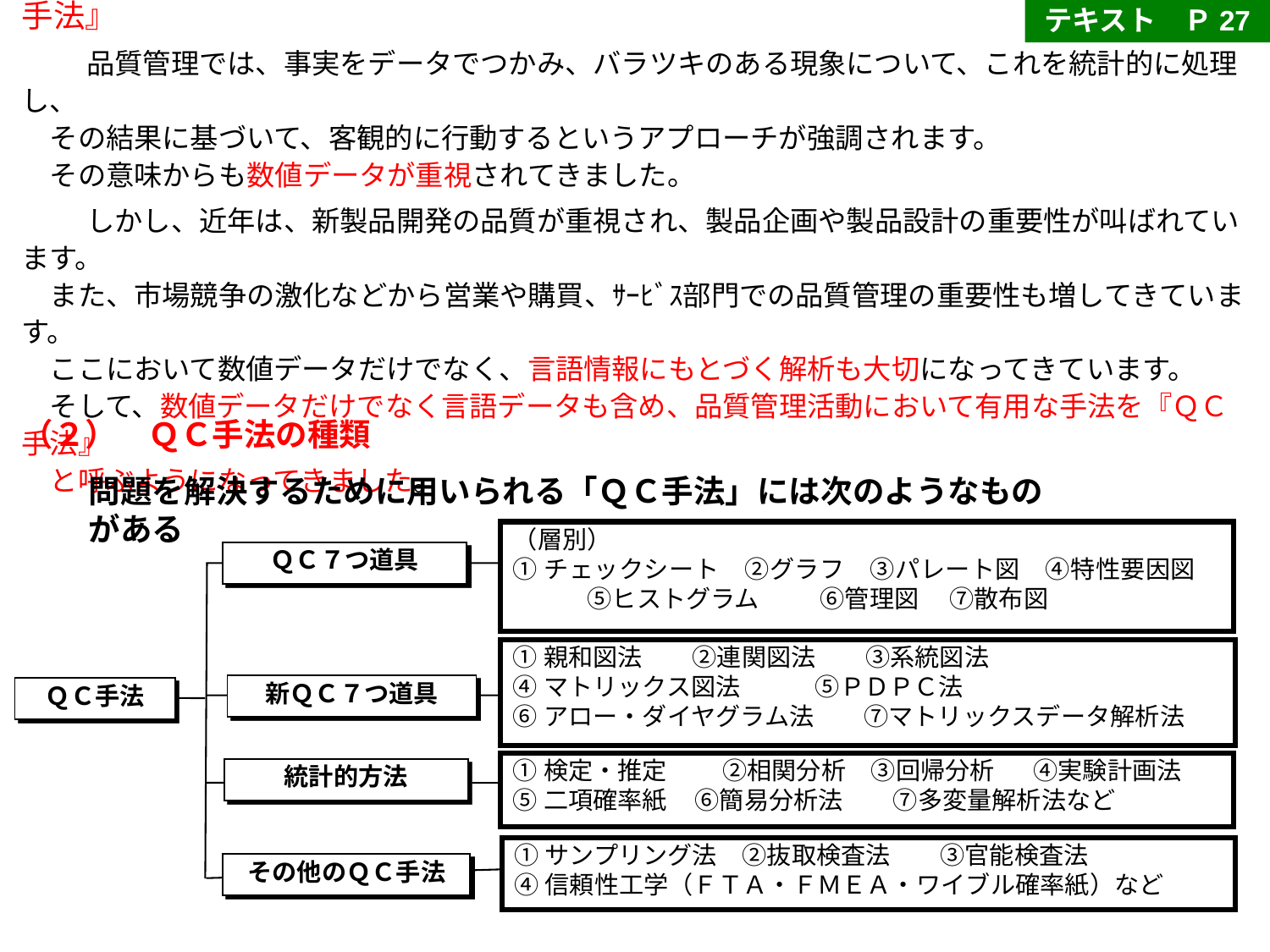

テキスト　Ｐ27
■　数値データだけでなく言語データも含め、品質管理活動において有用な『ＱＣ手法』
　品質管理では、事実をデータでつかみ、バラツキのある現象について、これを統計的に処理し、
　その結果に基づいて、客観的に行動するというアプローチが強調されます。
　その意味からも数値データが重視されてきました。
　しかし、近年は、新製品開発の品質が重視され、製品企画や製品設計の重要性が叫ばれています。
　また、市場競争の激化などから営業や購買、ｻｰﾋﾞｽ部門での品質管理の重要性も増してきています。
　ここにおいて数値データだけでなく、言語情報にもとづく解析も大切になってきています。
　そして、数値データだけでなく言語データも含め、品質管理活動において有用な手法を『ＱＣ手法』
　と呼ぶようになってきました。
（２）　ＱＣ手法の種類
問題を解決するために用いられる「ＱＣ手法」には次のようなものがある
（層別）
①チェックシート　②グラフ　③パレート図　④特性要因図　　　　⑤ヒストグラム　  　⑥管理図　 ⑦散布図
ＱＣ７つ道具

①親和図法　　②連関図法　　③系統図法
④マトリックス図法　　　⑤ＰＤＰＣ法
⑥アロー・ダイヤグラム法　　⑦マトリックスデータ解析法
新ＱＣ７つ道具

①検定・推定　　 ②相関分析　③回帰分析       ④実験計画法
⑤二項確率紙     ⑥簡易分析法　　⑦多変量解析法など
統計的方法

①サンプリング法　②抜取検査法　　③官能検査法
④信頼性工学（ＦＴＡ・ＦＭＥＡ・ワイブル確率紙）など
その他のＱＣ手法

ＱＣ手法